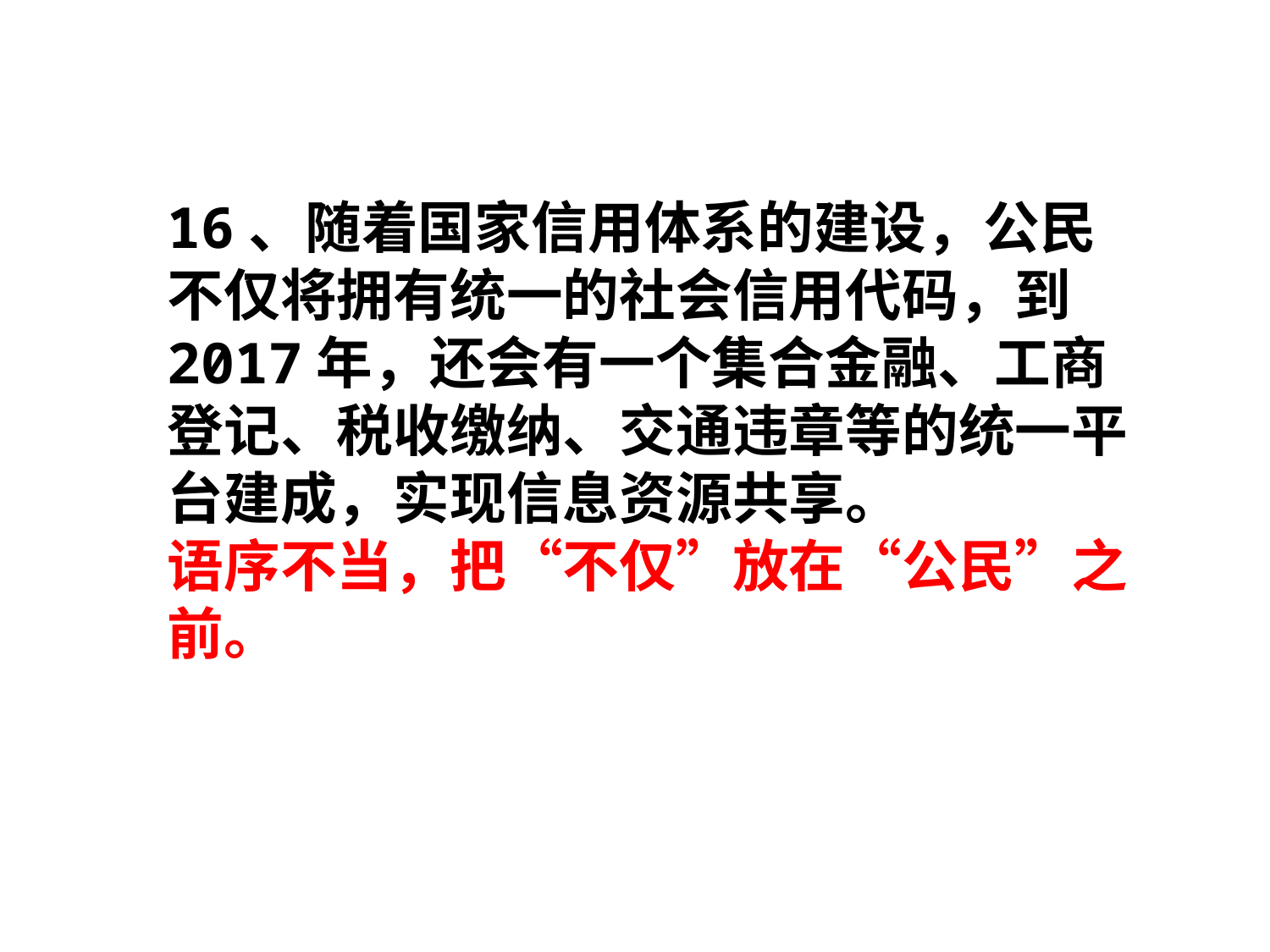

16、随着国家信用体系的建设，公民不仅将拥有统一的社会信用代码，到2017年，还会有一个集合金融、工商登记、税收缴纳、交通违章等的统一平台建成，实现信息资源共享。
语序不当，把“不仅”放在“公民”之前。